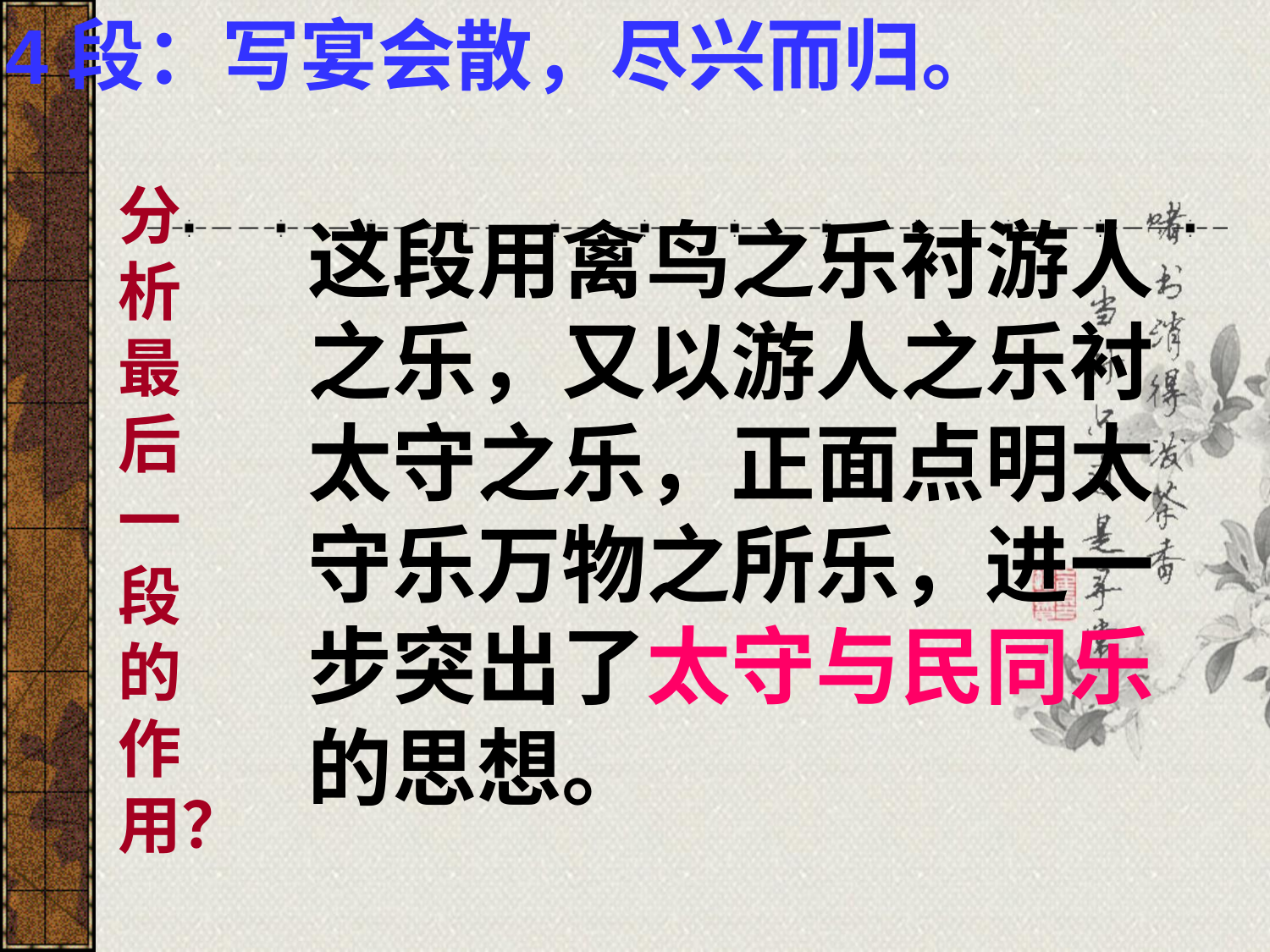

4段：写宴会散，尽兴而归。
分析最后一段的作用？
这段用禽鸟之乐衬游人之乐，又以游人之乐衬太守之乐，正面点明太守乐万物之所乐，进一步突出了太守与民同乐的思想。